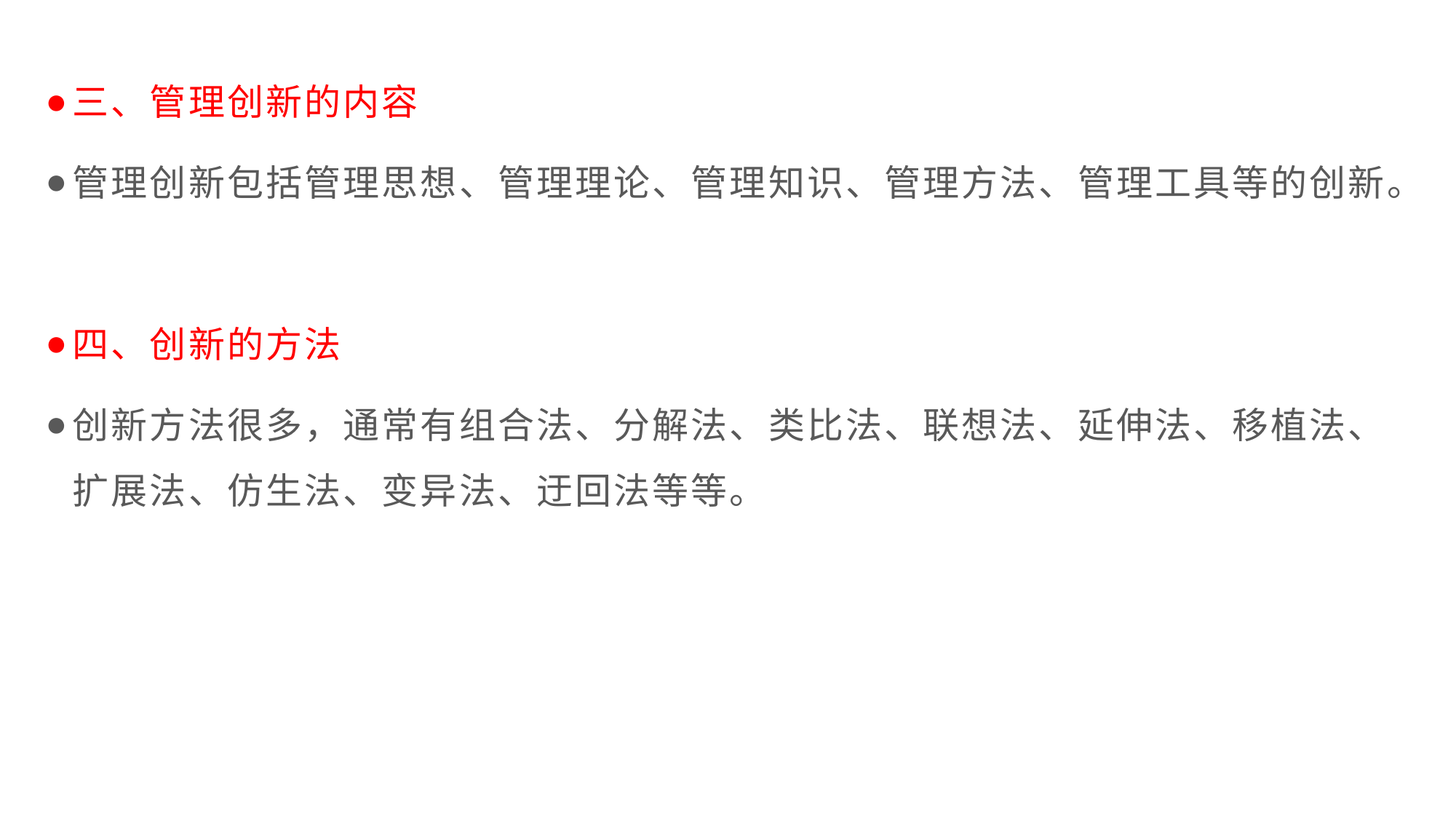

三、管理创新的内容
管理创新包括管理思想、管理理论、管理知识、管理方法、管理工具等的创新。

四、创新的方法
创新方法很多，通常有组合法、分解法、类比法、联想法、延伸法、移植法、扩展法、仿生法、变异法、迂回法等等。